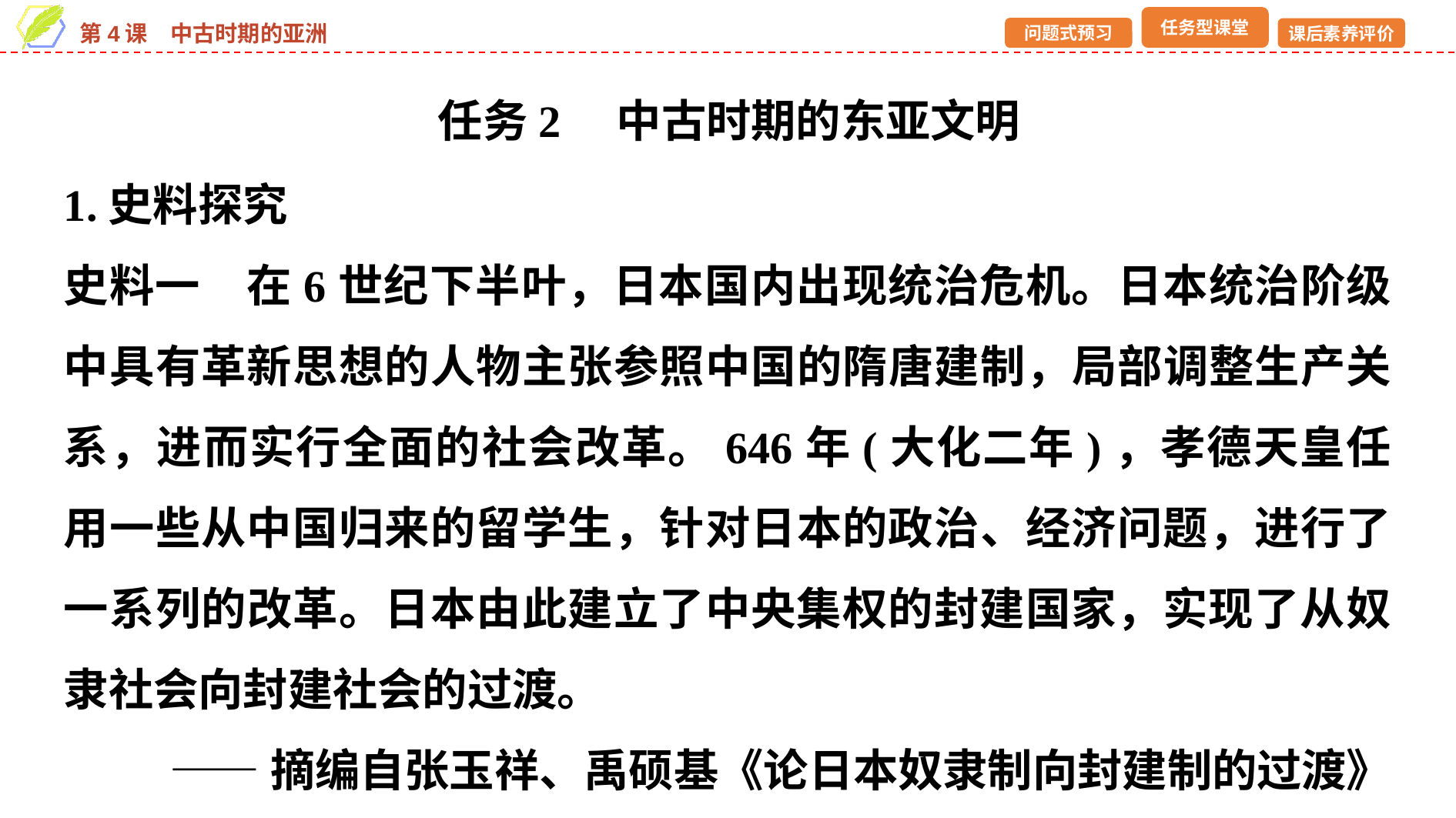

任务2　中古时期的东亚文明
1.史料探究
史料一　在6世纪下半叶，日本国内出现统治危机。日本统治阶级中具有革新思想的人物主张参照中国的隋唐建制，局部调整生产关系，进而实行全面的社会改革。646年(大化二年)，孝德天皇任用一些从中国归来的留学生，针对日本的政治、经济问题，进行了一系列的改革。日本由此建立了中央集权的封建国家，实现了从奴隶社会向封建社会的过渡。
——摘编自张玉祥、禹硕基《论日本奴隶制向封建制的过渡》